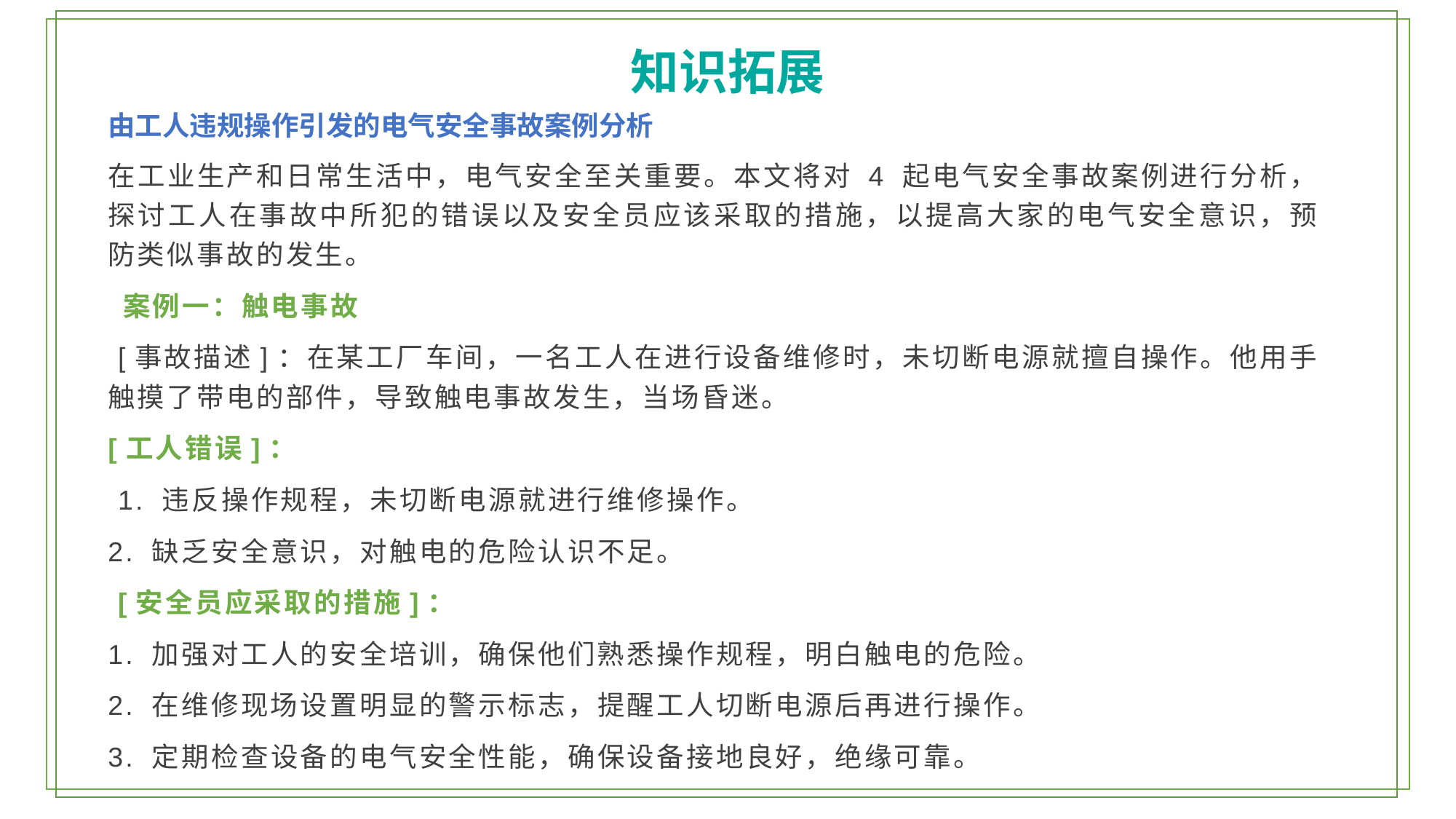

知识拓展
由工人违规操作引发的电气安全事故案例分析
在工业生产和日常生活中，电气安全至关重要。本文将对 4 起电气安全事故案例进行分析，探讨工人在事故中所犯的错误以及安全员应该采取的措施，以提高大家的电气安全意识，预防类似事故的发生。
 案例一：触电事故
 [事故描述]：在某工厂车间，一名工人在进行设备维修时，未切断电源就擅自操作。他用手触摸了带电的部件，导致触电事故发生，当场昏迷。
[工人错误]：
 1. 违反操作规程，未切断电源就进行维修操作。
2. 缺乏安全意识，对触电的危险认识不足。
 [安全员应采取的措施]：
1. 加强对工人的安全培训，确保他们熟悉操作规程，明白触电的危险。
2. 在维修现场设置明显的警示标志，提醒工人切断电源后再进行操作。
3. 定期检查设备的电气安全性能，确保设备接地良好，绝缘可靠。
1、居民生活用电
2、一般工商业用电
3、大工业用电
4、农业生产用电。